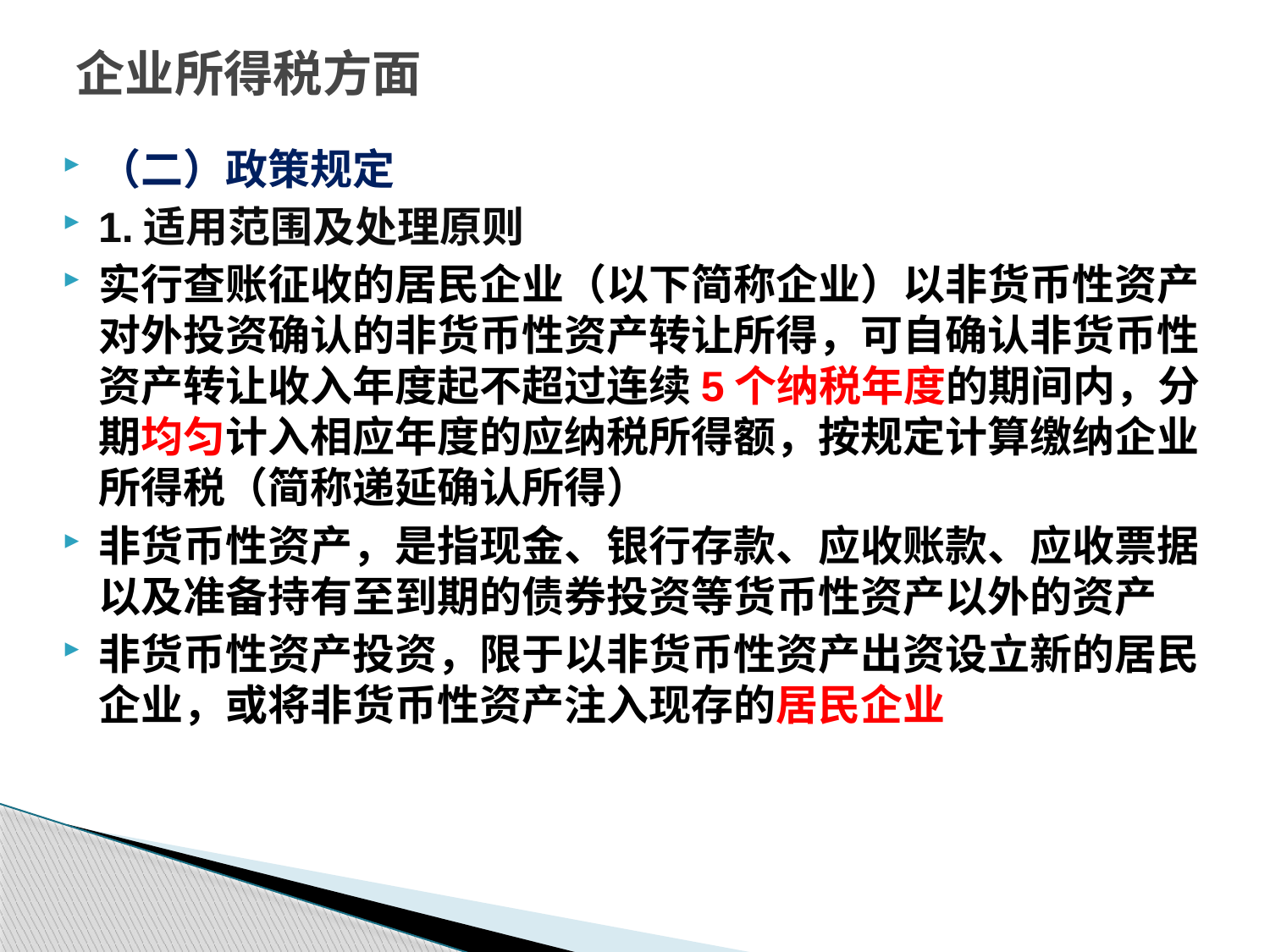

# 企业所得税方面
（二）政策规定
1.适用范围及处理原则
实行查账征收的居民企业（以下简称企业）以非货币性资产对外投资确认的非货币性资产转让所得，可自确认非货币性资产转让收入年度起不超过连续5个纳税年度的期间内，分期均匀计入相应年度的应纳税所得额，按规定计算缴纳企业所得税（简称递延确认所得）
非货币性资产，是指现金、银行存款、应收账款、应收票据以及准备持有至到期的债券投资等货币性资产以外的资产
非货币性资产投资，限于以非货币性资产出资设立新的居民企业，或将非货币性资产注入现存的居民企业